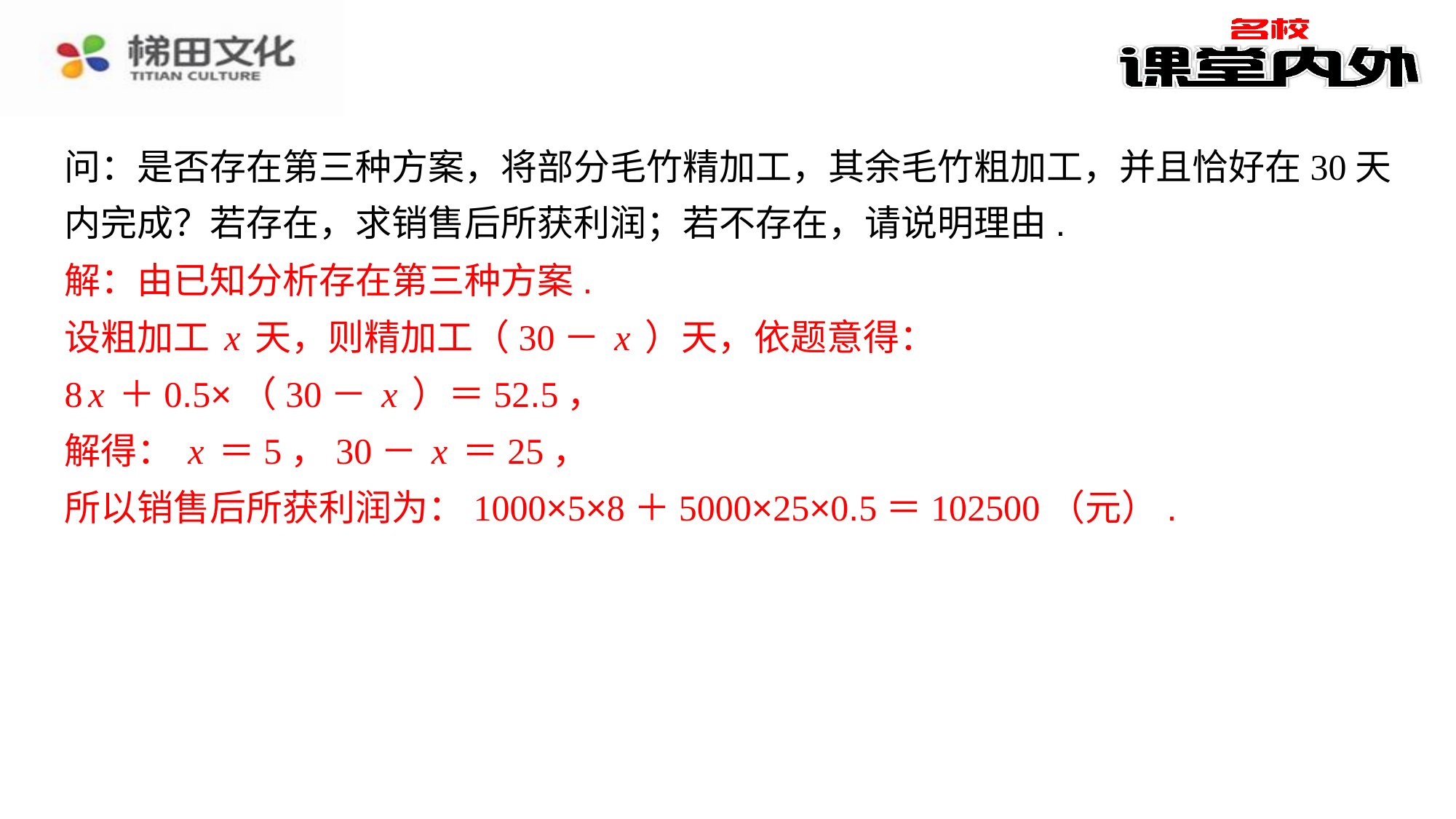

问：是否存在第三种方案，将部分毛竹精加工，其余毛竹粗加工，并且恰好在30天
内完成？若存在，求销售后所获利润；若不存在，请说明理由.
解：由已知分析存在第三种方案.
解：由已知分析存在第三种方案.
设粗加工x天，则精加工（30－x）天，依题意得：
8x＋0.5×（30－x）＝52.5，
解得：x＝5，30－x＝25，
所以销售后所获利润为：1000×5×8＋5000×25×0.5＝102500（元）.
设粗加工x天，则精加工（30－x）天，依题意得：
8x＋0.5×（30－x）＝52.5，
解得：x＝5，30－x＝25，
所以销售后所获利润为：1000×5×8＋5000×25×0.5＝102500（元）.